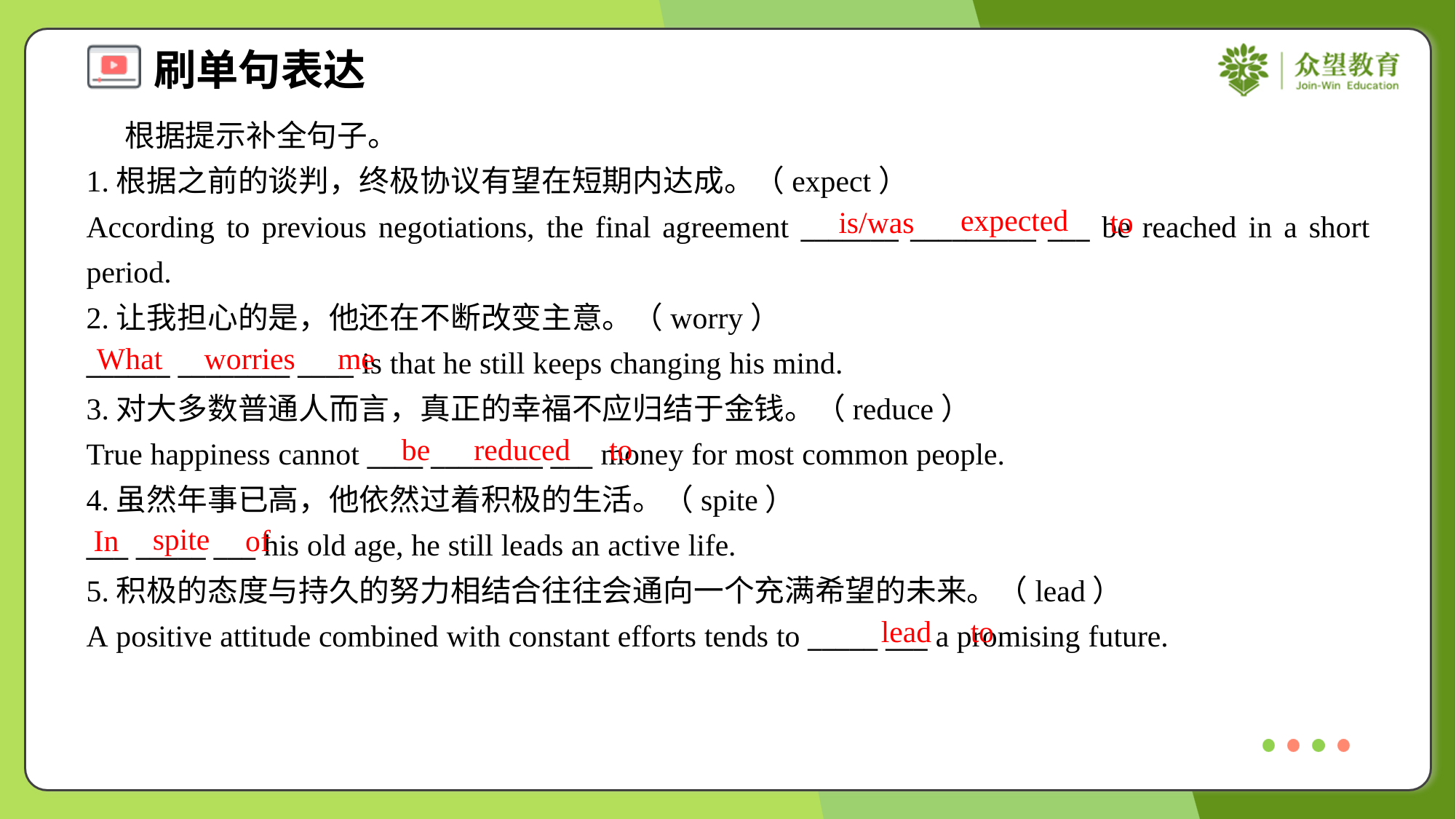

根据提示补全句子。
1.根据之前的谈判，终极协议有望在短期内达成。（expect）
According to previous negotiations, the final agreement _______ _________ ___ be reached in a short period.
expected
is/was
to
2.让我担心的是，他还在不断改变主意。（worry）
______ ________ ____ is that he still keeps changing his mind.
3.对大多数普通人而言，真正的幸福不应归结于金钱。（reduce）
True happiness cannot ____ ________ ___ money for most common people.
4.虽然年事已高，他依然过着积极的生活。（spite）
___ _____ ___ his old age, he still leads an active life.
5.积极的态度与持久的努力相结合往往会通向一个充满希望的未来。（lead）
A positive attitude combined with constant efforts tends to _____ ___ a promising future.
What
worries
me
be
reduced
to
spite
In
of
lead
to